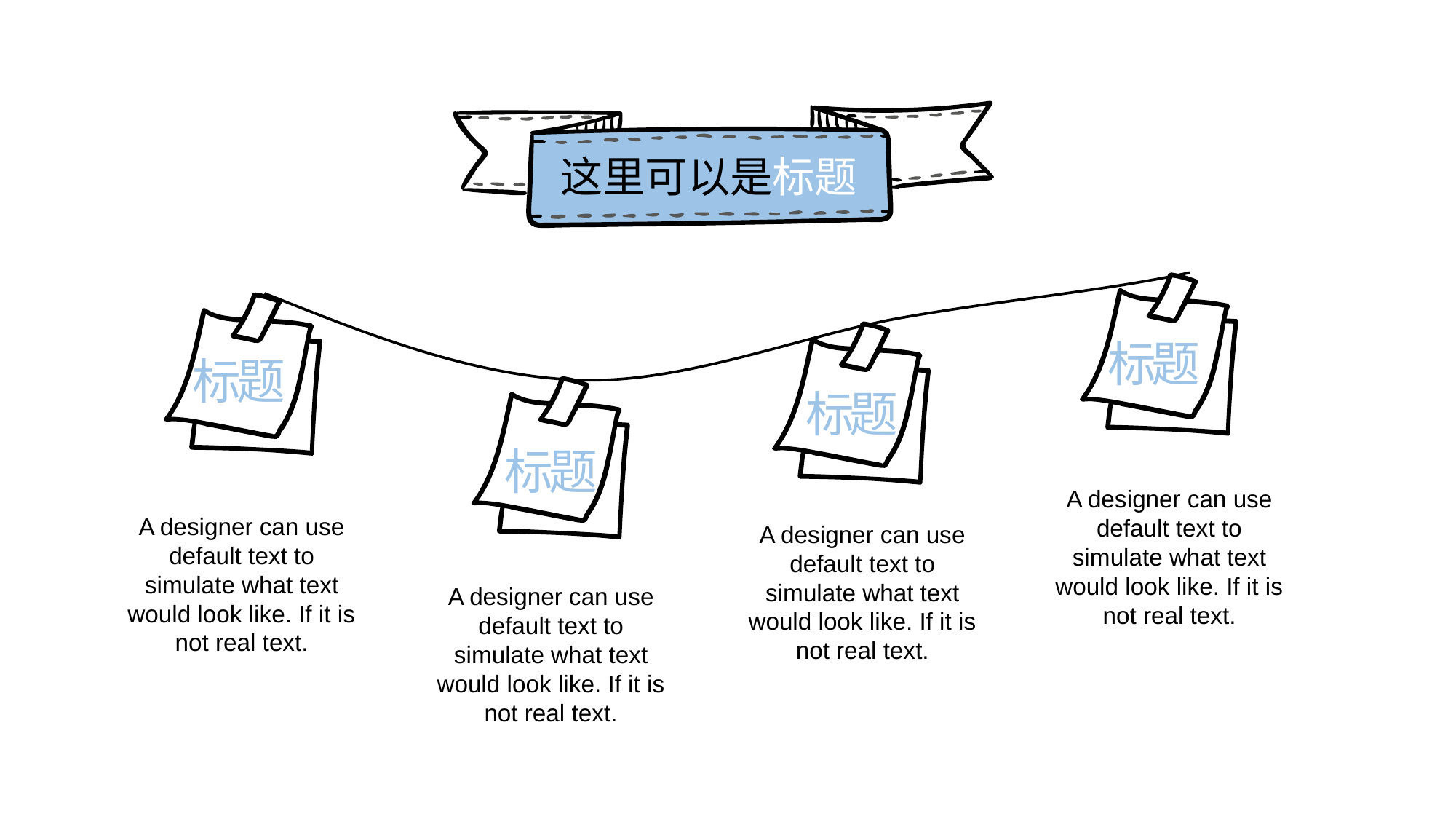

这里可以是标题

标题
标题

标题
标题
A designer can use default text to simulate what text would look like. If it is not real text.
A designer can use default text to simulate what text would look like. If it is not real text.
A designer can use default text to simulate what text would look like. If it is not real text.
A designer can use default text to simulate what text would look like. If it is not real text.